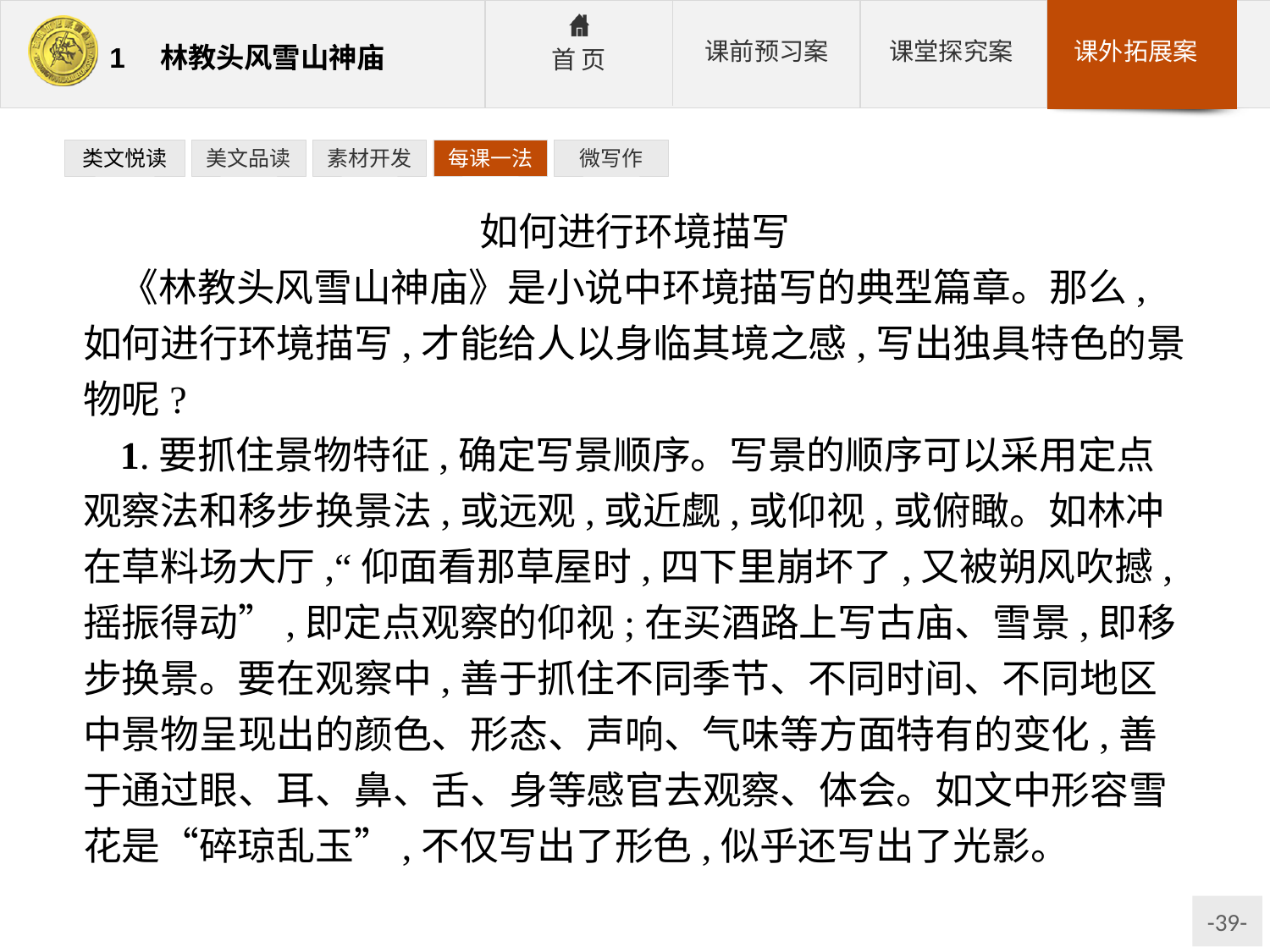

类文悦读
美文品读
素材开发
每课一法
微写作
如何进行环境描写
《林教头风雪山神庙》是小说中环境描写的典型篇章。那么,如何进行环境描写,才能给人以身临其境之感,写出独具特色的景物呢?
1.要抓住景物特征,确定写景顺序。写景的顺序可以采用定点观察法和移步换景法,或远观,或近觑,或仰视,或俯瞰。如林冲在草料场大厅,“仰面看那草屋时,四下里崩坏了,又被朔风吹撼,摇振得动”,即定点观察的仰视;在买酒路上写古庙、雪景,即移步换景。要在观察中,善于抓住不同季节、不同时间、不同地区中景物呈现出的颜色、形态、声响、气味等方面特有的变化,善于通过眼、耳、鼻、舌、身等感官去观察、体会。如文中形容雪花是“碎琼乱玉”,不仅写出了形色,似乎还写出了光影。